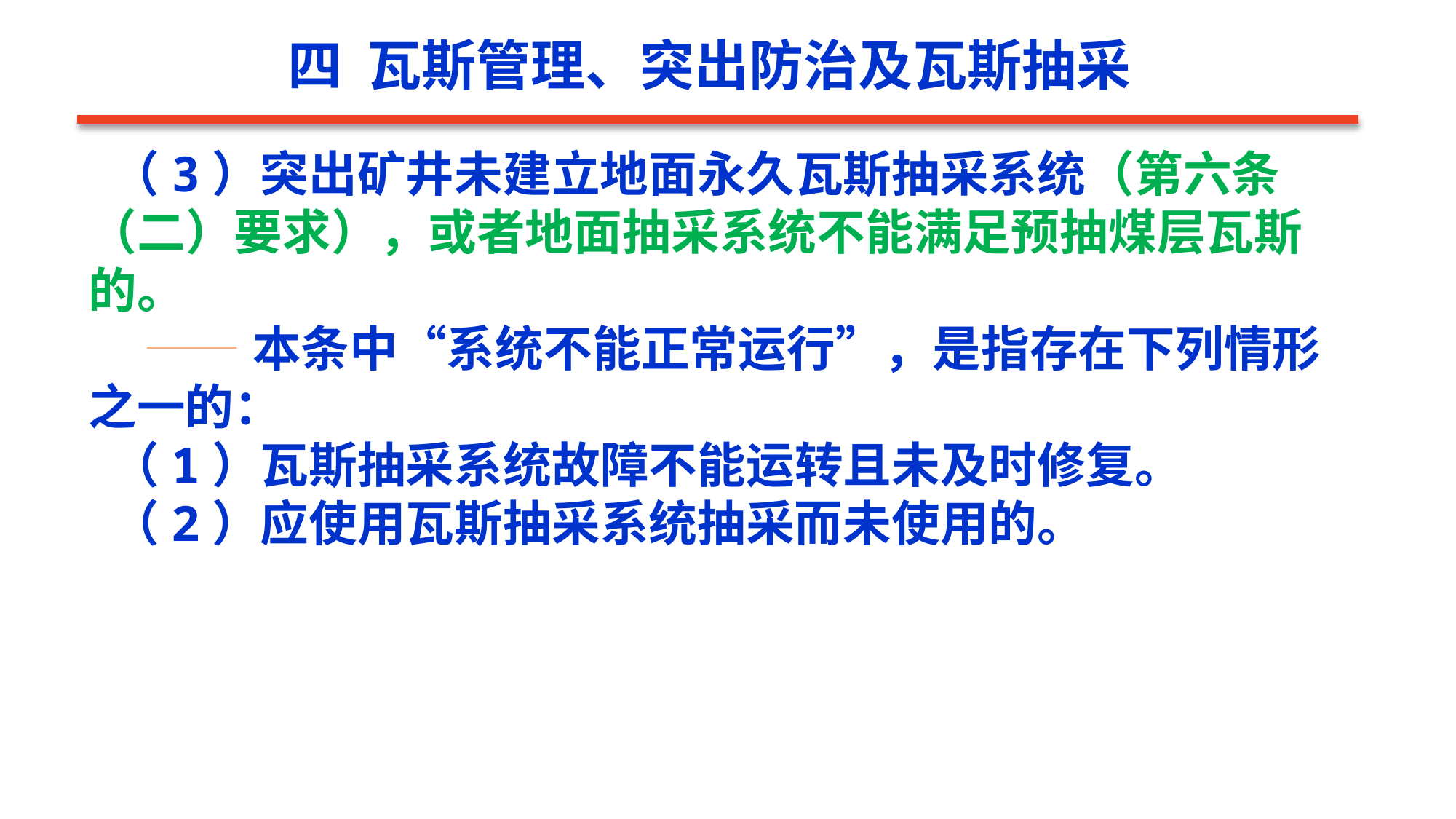

四  瓦斯管理、突出防治及瓦斯抽采
 （3）突出矿井未建立地面永久瓦斯抽采系统（第六条（二）要求），或者地面抽采系统不能满足预抽煤层瓦斯的。
     ——本条中“系统不能正常运行”，是指存在下列情形之一的：
 （1）瓦斯抽采系统故障不能运转且未及时修复。
 （2）应使用瓦斯抽采系统抽采而未使用的。